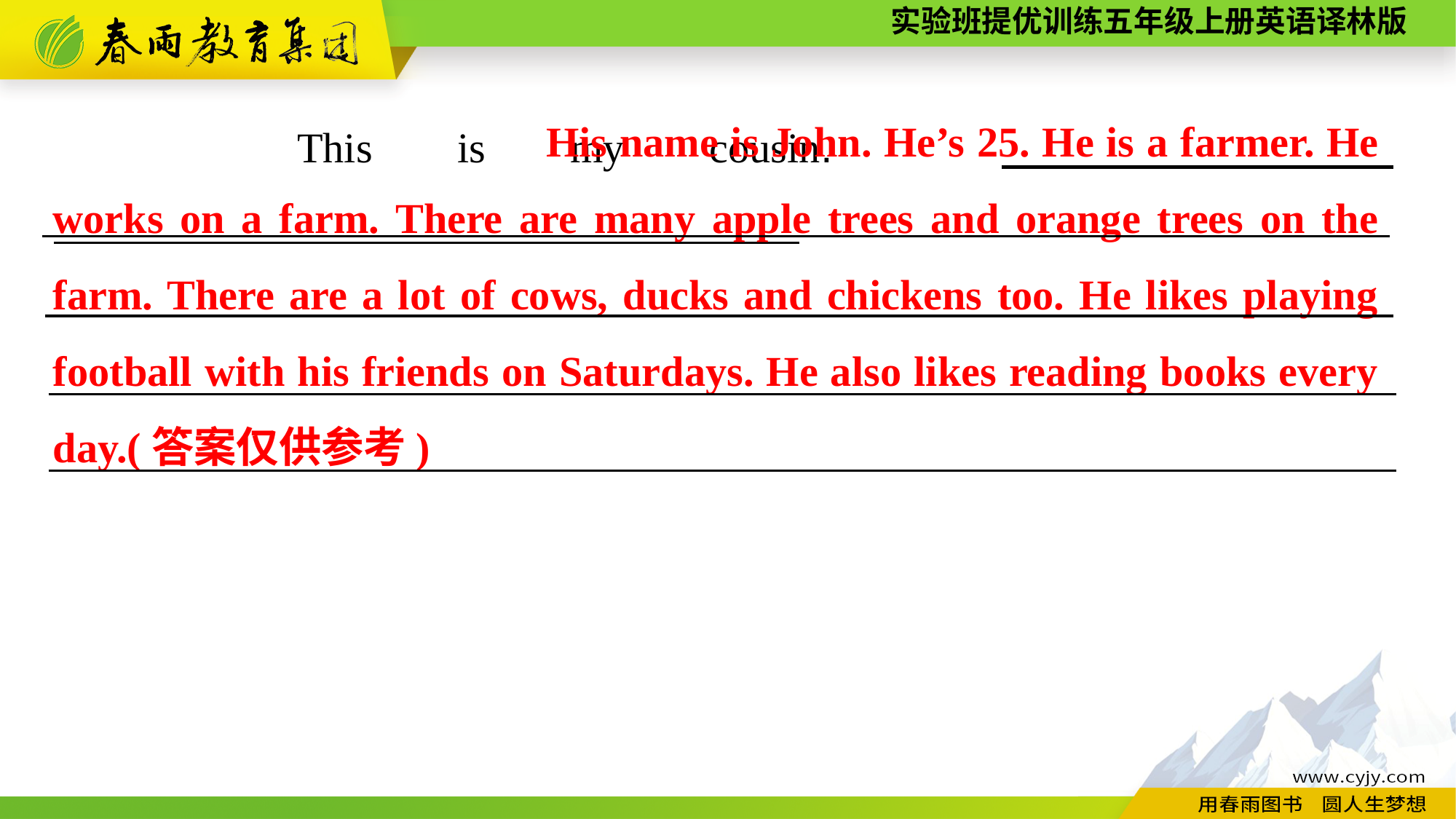

His name is John. He’s 25. He is a farmer. He works on a farm. There are many apple trees and orange trees on the farm. There are a lot of cows, ducks and chickens too. He likes playing football with his friends on Saturdays. He also likes reading books every day.(答案仅供参考)
　　This is my cousin. 　　　　___________________________________